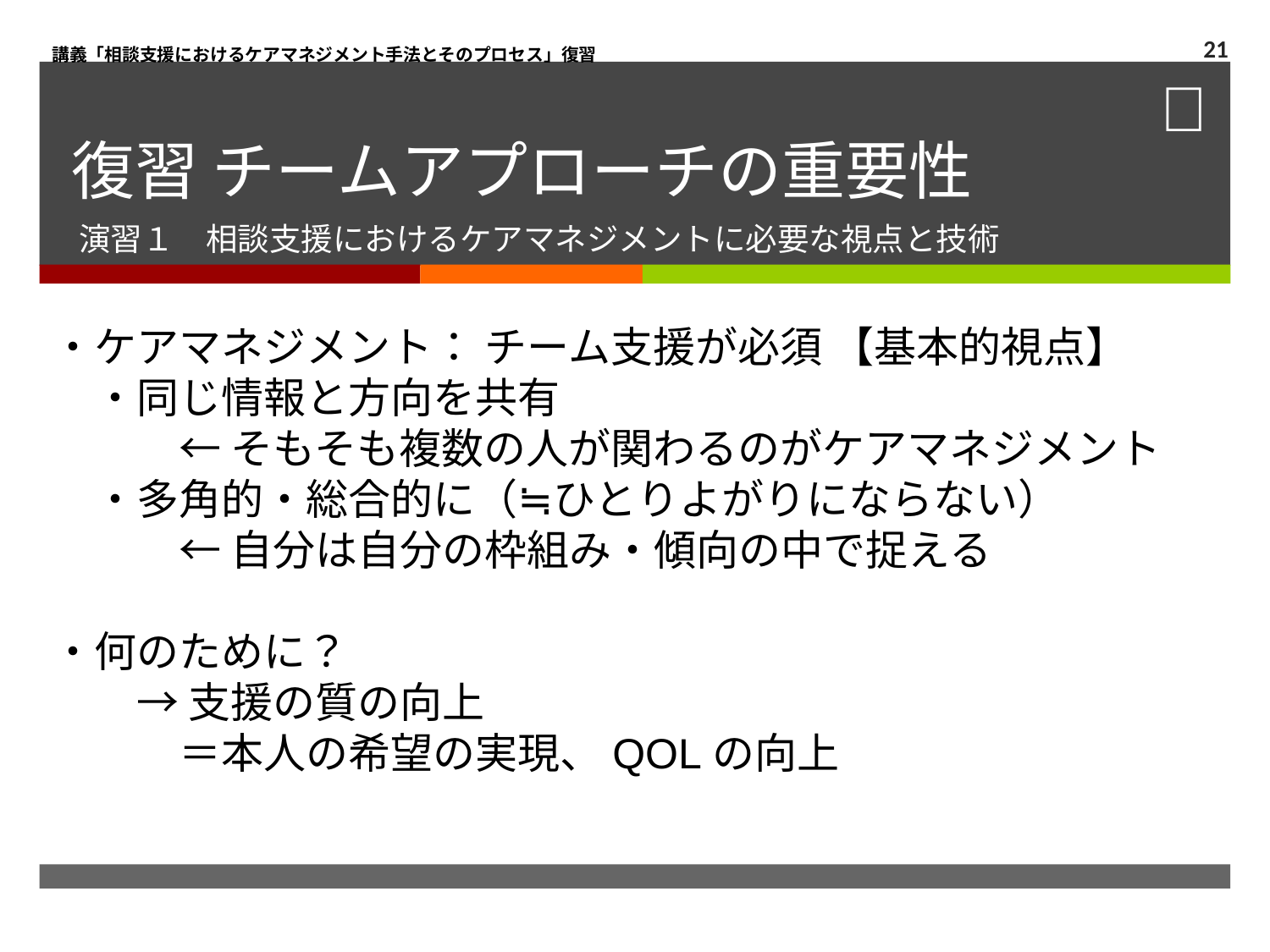

講義「相談支援におけるケアマネジメント手法とそのプロセス」復習
21
# 復習 チームアプローチの重要性
演習１　相談支援におけるケアマネジメントに必要な視点と技術

・ケアマネジメント： チーム支援が必須 【基本的視点】
　・同じ情報と方向を共有
　　　← そもそも複数の人が関わるのがケアマネジメント
　・多角的・総合的に（≒ひとりよがりにならない）
　　　← 自分は自分の枠組み・傾向の中で捉える

・何のために？
　　→ 支援の質の向上
　　　＝本人の希望の実現、QOLの向上